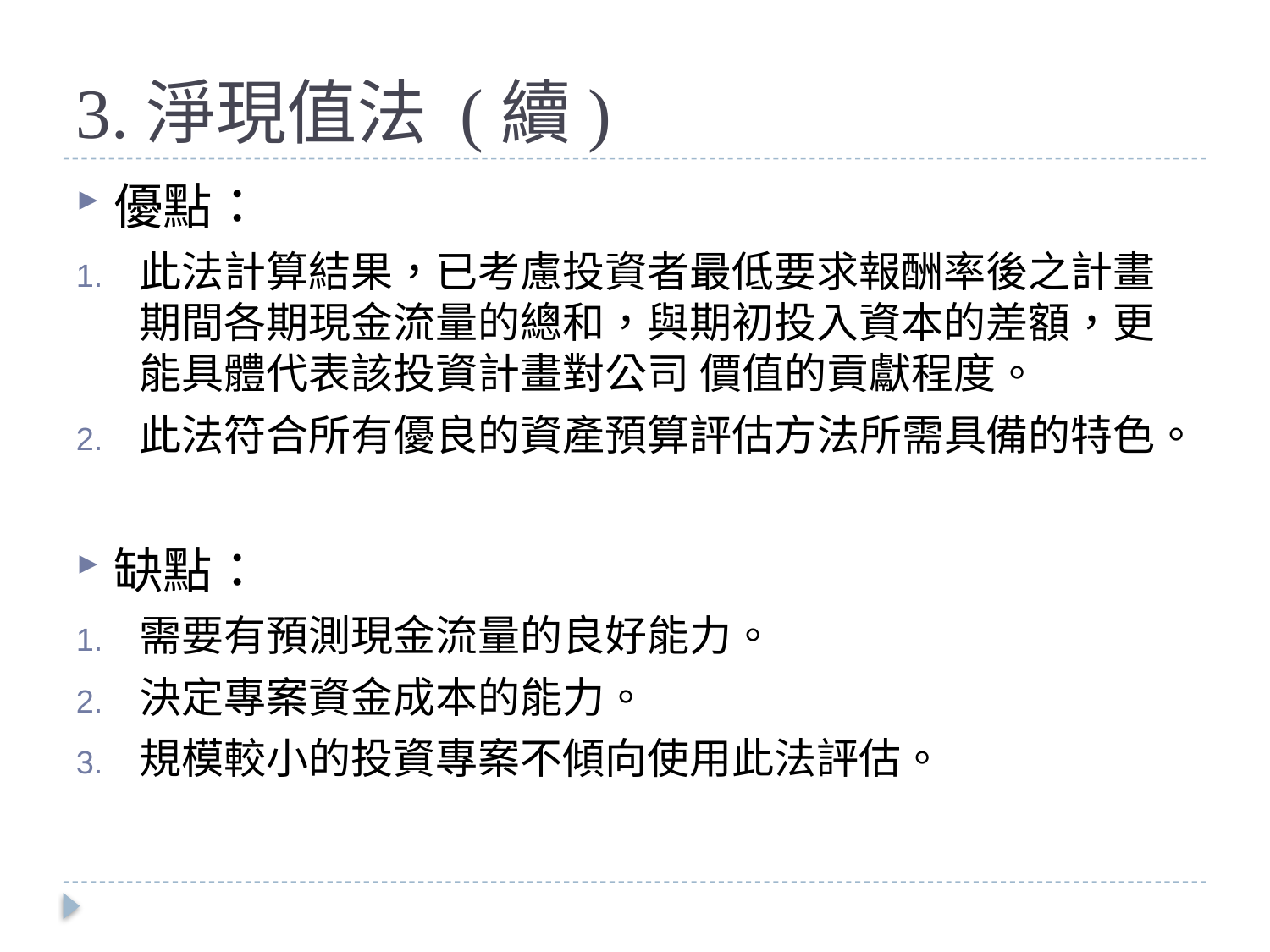

# 3.淨現值法 (續)
優點：
此法計算結果，已考慮投資者最低要求報酬率後之計畫期間各期現金流量的總和，與期初投入資本的差額，更能具體代表該投資計畫對公司 價值的貢獻程度。
此法符合所有優良的資產預算評估方法所需具備的特色。

缺點：
需要有預測現金流量的良好能力。
決定專案資金成本的能力。
規模較小的投資專案不傾向使用此法評估。